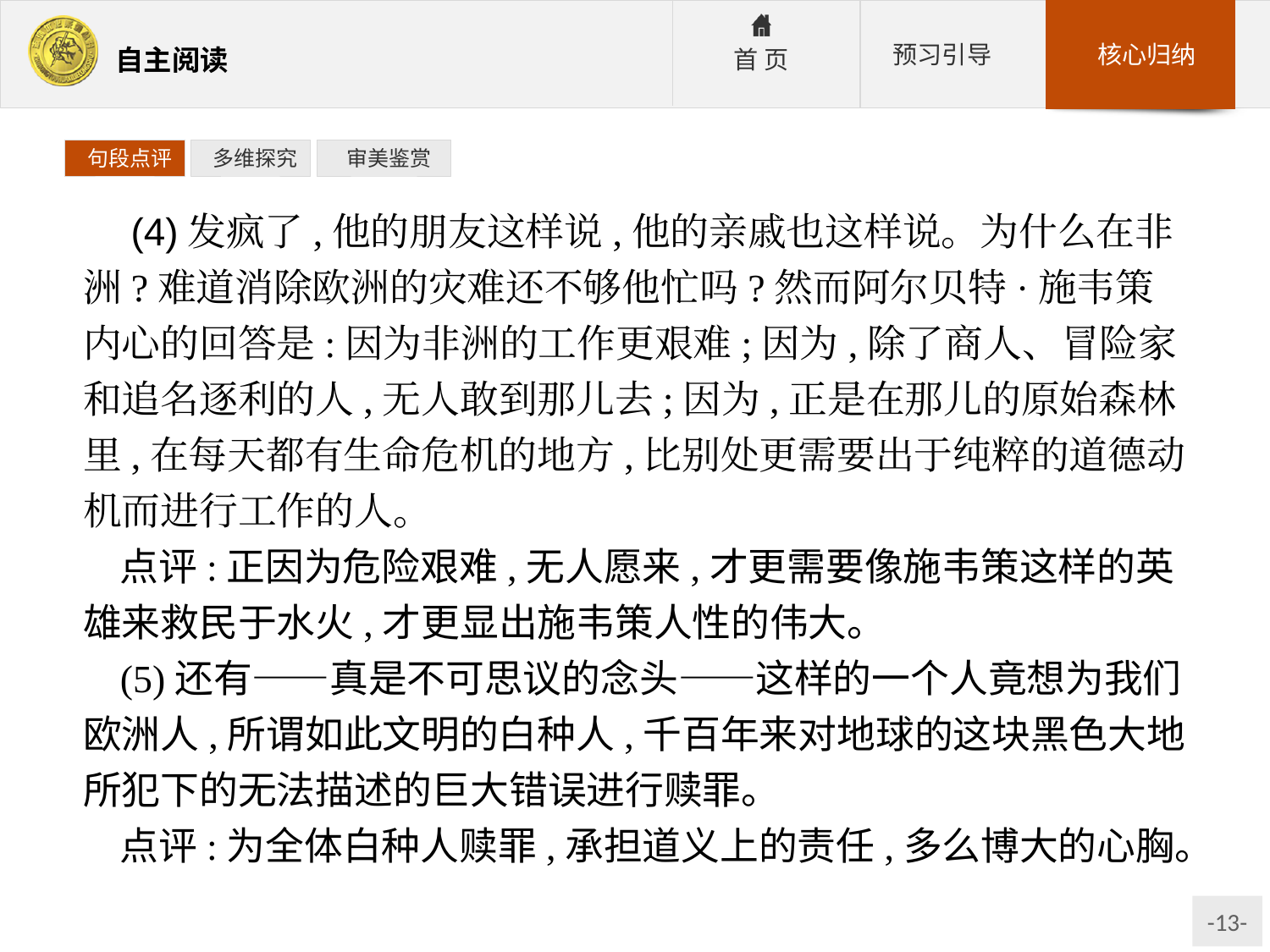

句段点评
 多维探究
 审美鉴赏
 (4)发疯了,他的朋友这样说,他的亲戚也这样说。为什么在非洲?难道消除欧洲的灾难还不够他忙吗?然而阿尔贝特·施韦策内心的回答是:因为非洲的工作更艰难;因为,除了商人、冒险家和追名逐利的人,无人敢到那儿去;因为,正是在那儿的原始森林里,在每天都有生命危机的地方,比别处更需要出于纯粹的道德动机而进行工作的人。
点评:正因为危险艰难,无人愿来,才更需要像施韦策这样的英雄来救民于水火,才更显出施韦策人性的伟大。
(5)还有——真是不可思议的念头——这样的一个人竟想为我们欧洲人,所谓如此文明的白种人,千百年来对地球的这块黑色大地所犯下的无法描述的巨大错误进行赎罪。
点评:为全体白种人赎罪,承担道义上的责任,多么博大的心胸。